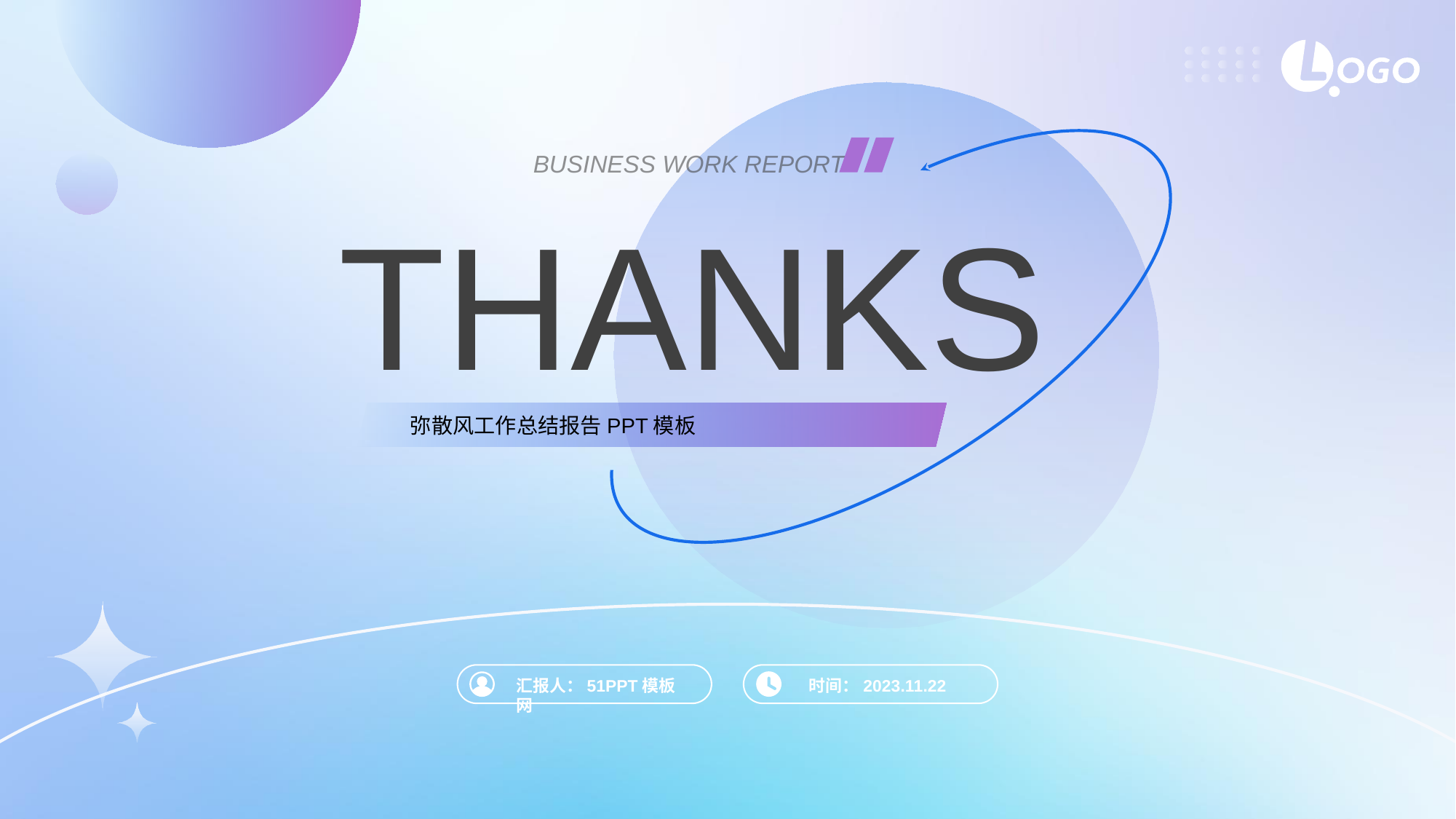

BUSINESS WORK REPORT

THANKS

弥散风工作总结报告PPT模板

汇报人：51PPT模板网

时间：2023.11.22